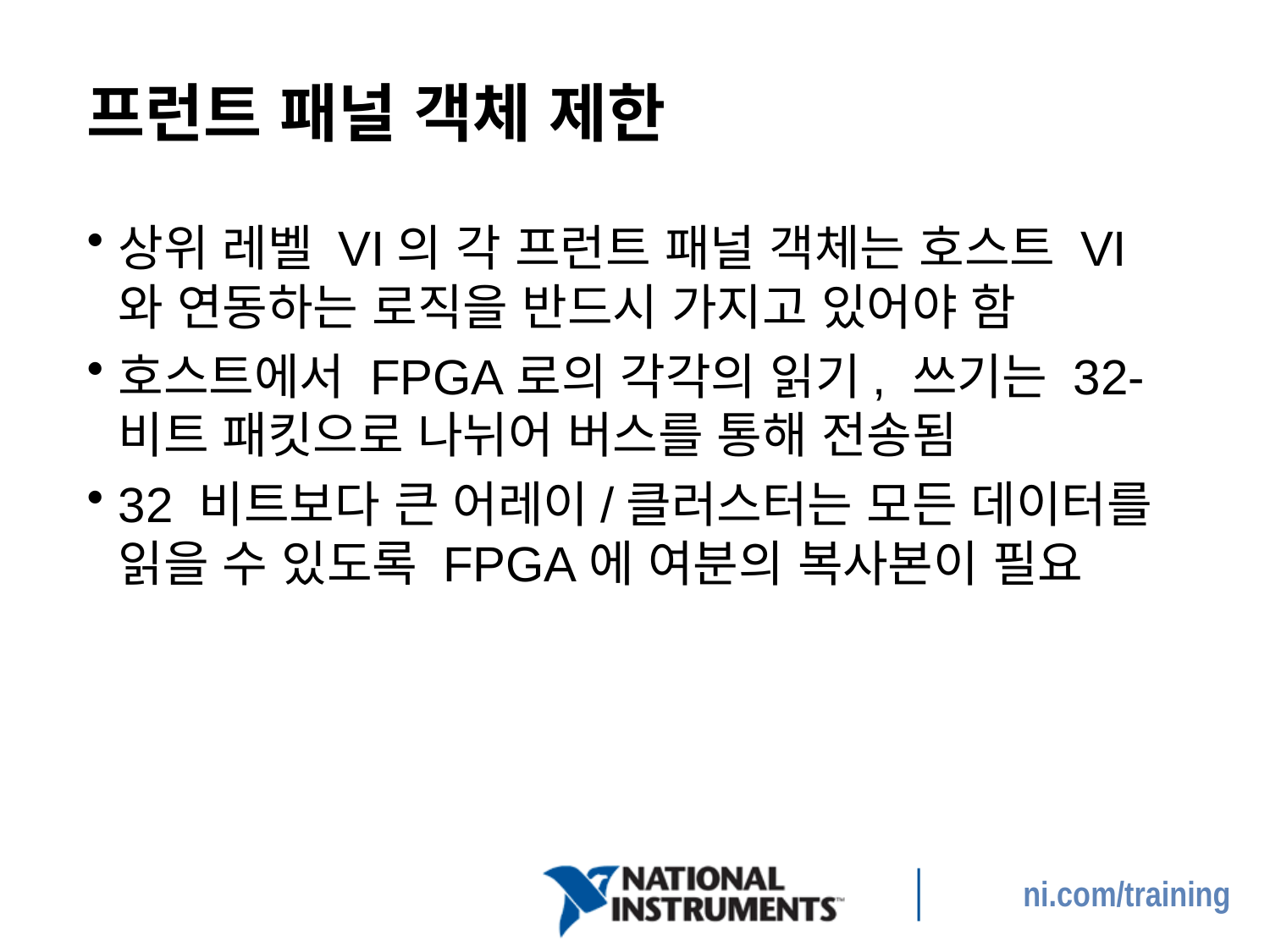

# 프런트 패널 객체 제한
상위 레벨 VI의 각 프런트 패널 객체는 호스트 VI와 연동하는 로직을 반드시 가지고 있어야 함
호스트에서 FPGA로의 각각의 읽기, 쓰기는 32-비트 패킷으로 나뉘어 버스를 통해 전송됨
32 비트보다 큰 어레이/클러스터는 모든 데이터를 읽을 수 있도록 FPGA에 여분의 복사본이 필요